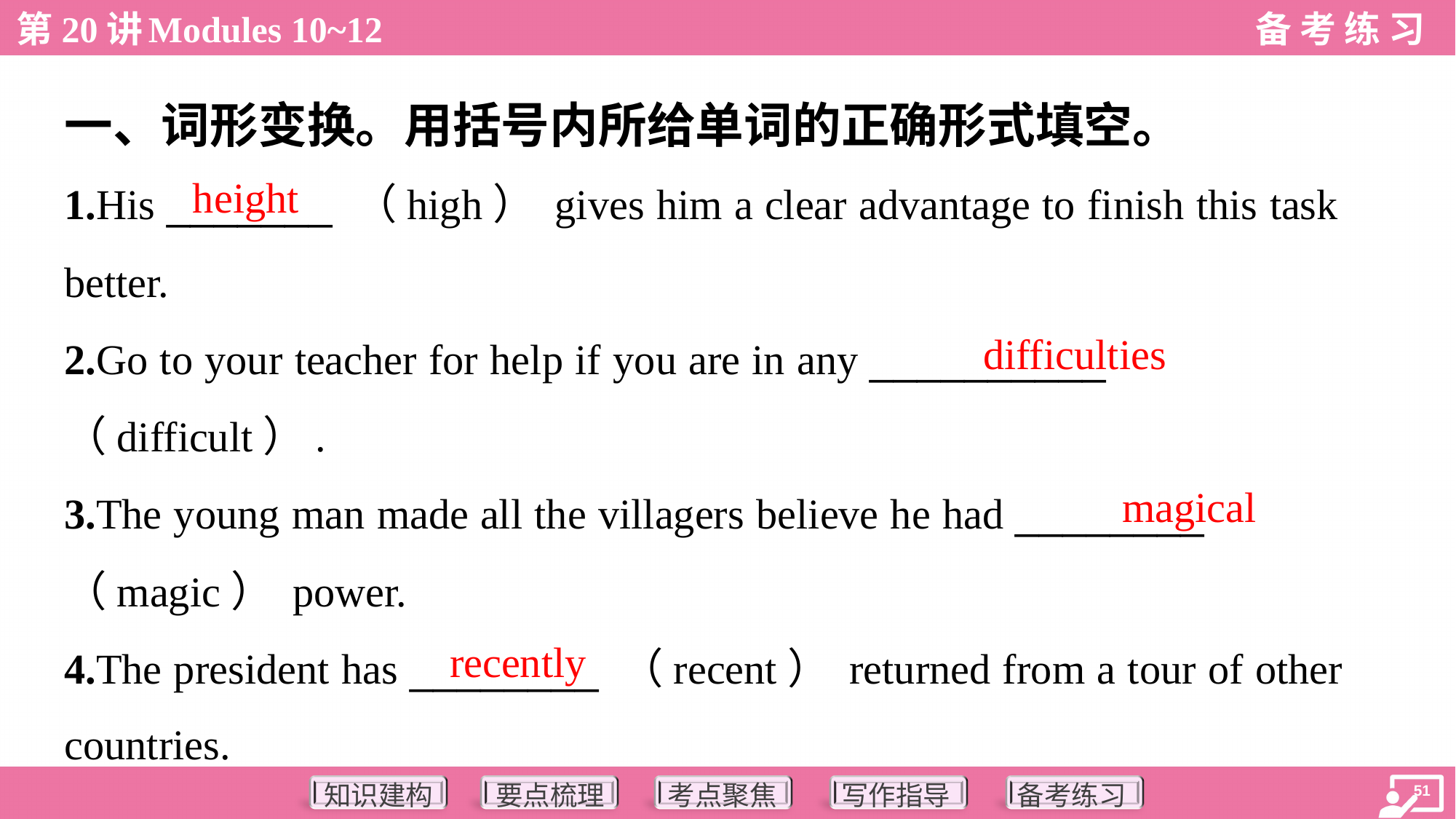

一、词形变换。用括号内所给单词的正确形式填空。
height
1.His _______ （high） gives him a clear advantage to finish this task
better.
2.Go to your teacher for help if you are in any __________
（difficult）.
3.The young man made all the villagers believe he had ________
（magic） power.
4.The president has ________ （recent） returned from a tour of other
countries.
difficulties
magical
recently